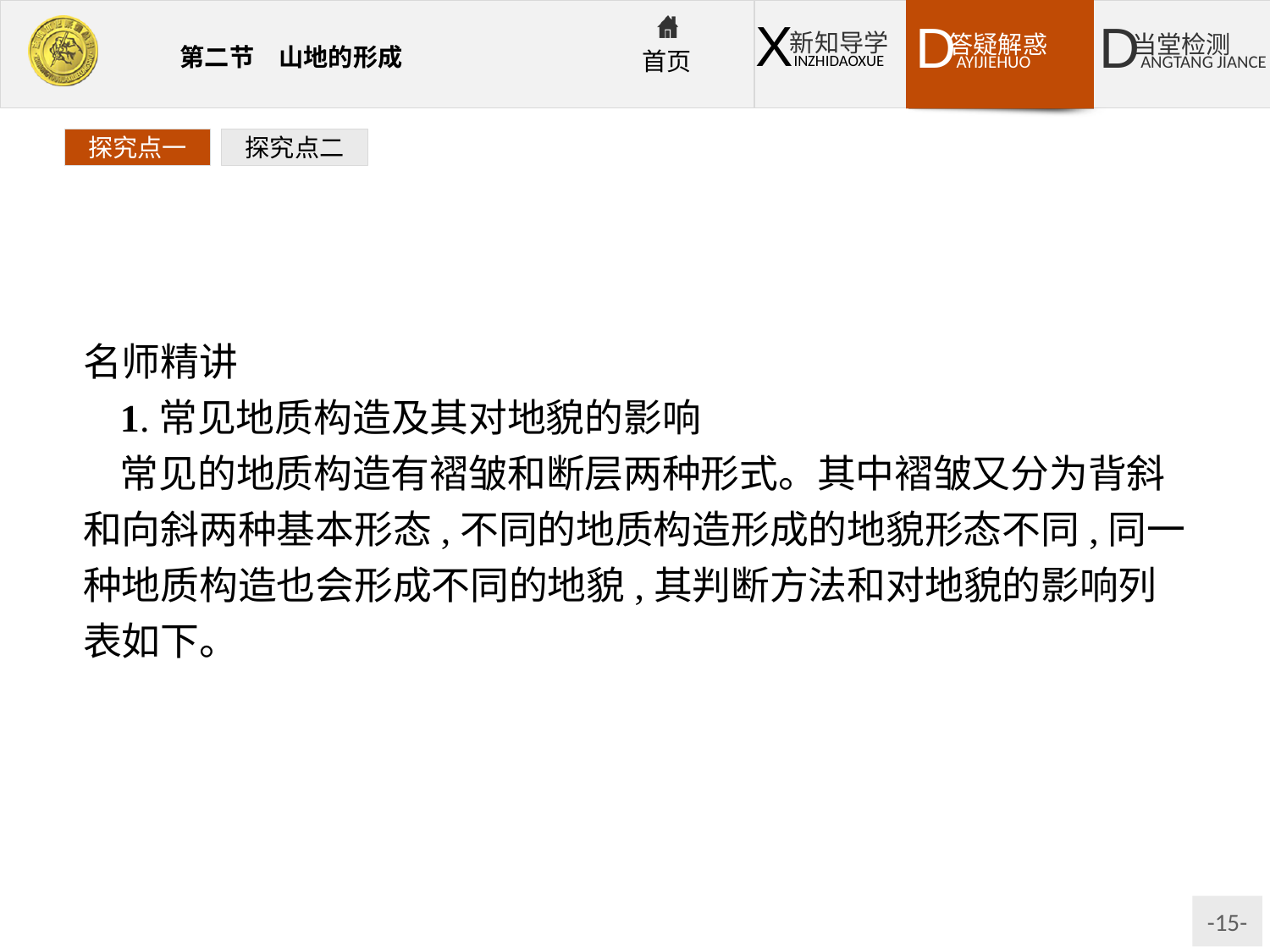

探究点一
探究点二
名师精讲
1.常见地质构造及其对地貌的影响
常见的地质构造有褶皱和断层两种形式。其中褶皱又分为背斜和向斜两种基本形态,不同的地质构造形成的地貌形态不同,同一种地质构造也会形成不同的地貌,其判断方法和对地貌的影响列表如下。